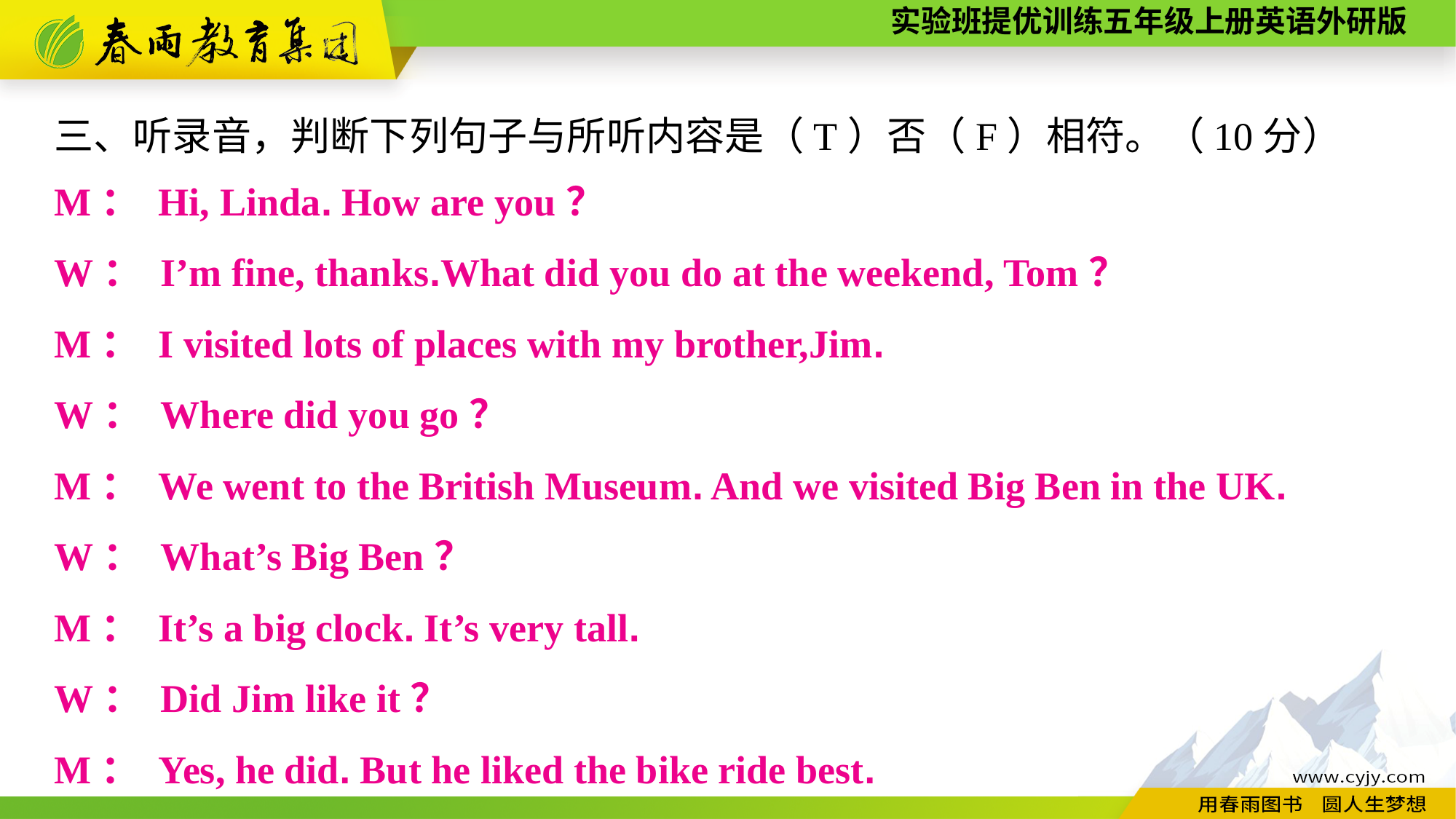

三、听录音，判断下列句子与所听内容是（T）否（F）相符。（10分）
M： Hi, Linda. How are you？
W： I’m fine, thanks.What did you do at the weekend, Tom？
M： I visited lots of places with my brother,Jim.
W： Where did you go？
M： We went to the British Museum. And we visited Big Ben in the UK.
W： What’s Big Ben？
M： It’s a big clock. It’s very tall.
W： Did Jim like it？
M： Yes, he did. But he liked the bike ride best.